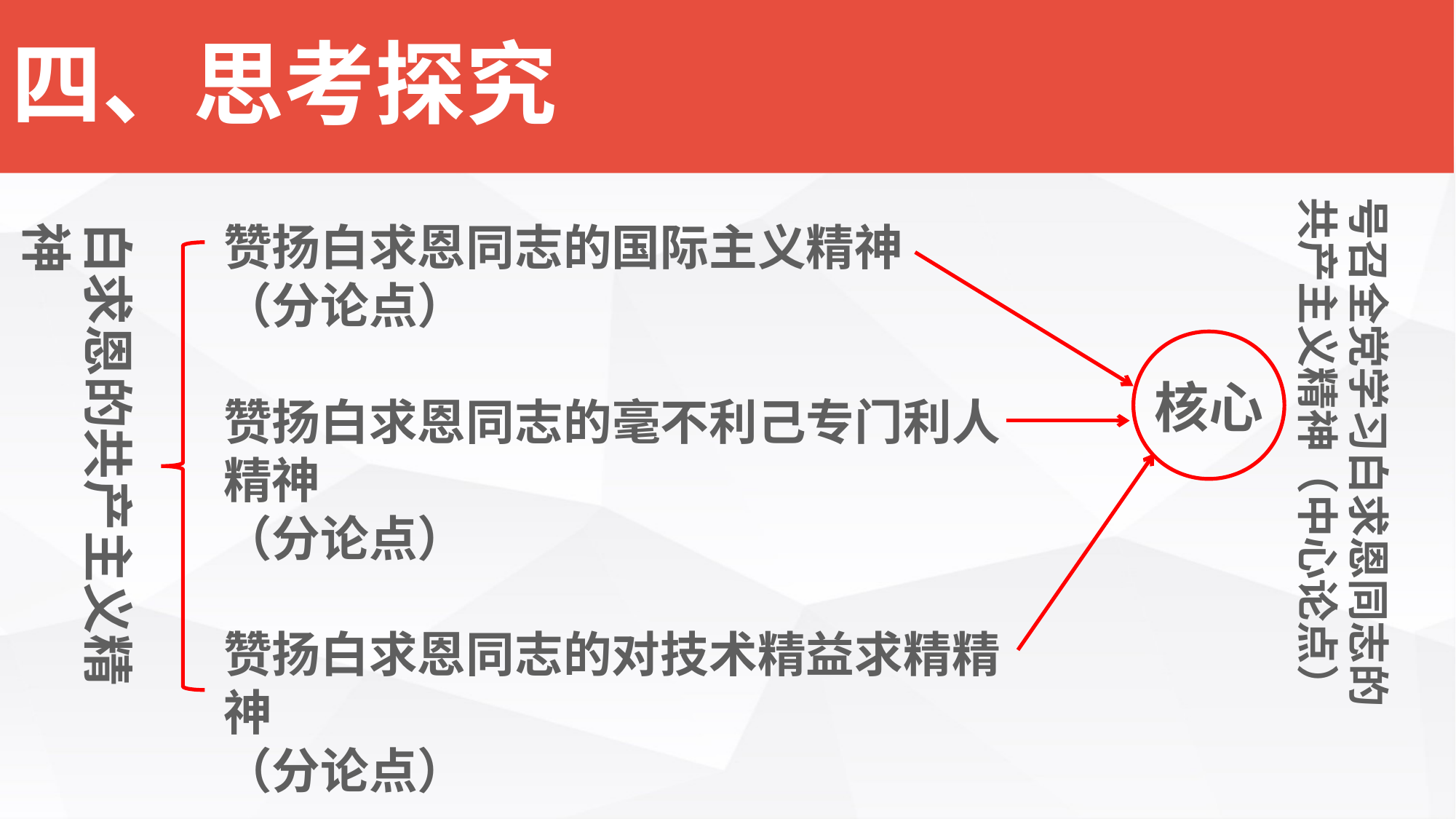

四、思考探究
号召全党学习白求恩同志的共产主义精神（中心论点）
白求恩的共产主义精神
赞扬白求恩同志的国际主义精神
（分论点）

赞扬白求恩同志的毫不利己专门利人精神
（分论点）

赞扬白求恩同志的对技术精益求精精神
（分论点）

核心